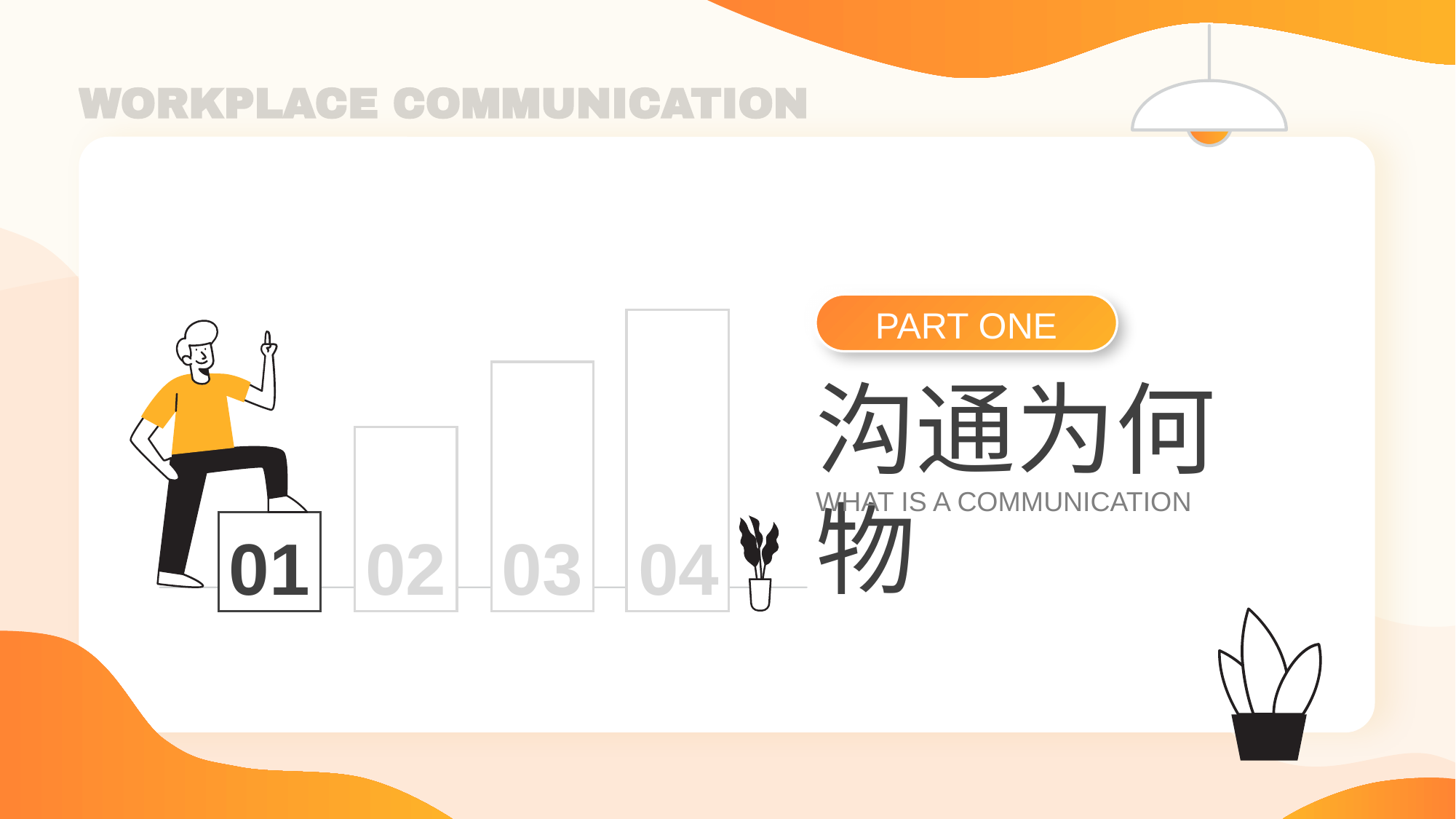

WORKPLACE COMMUNICATION

PART ONE
沟通为何物
WHAT IS A COMMUNICATION